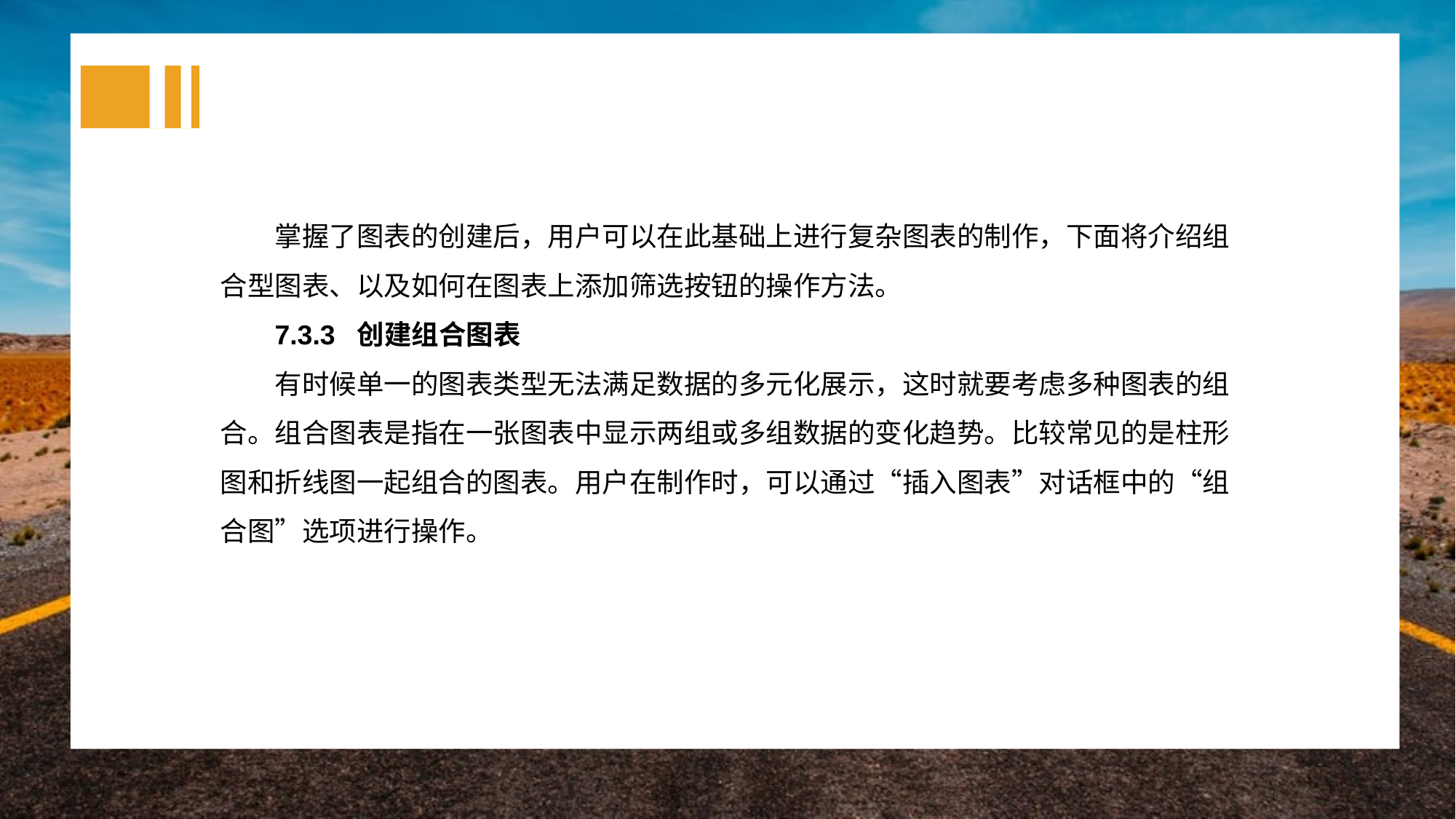

掌握了图表的创建后，用户可以在此基础上进行复杂图表的制作，下面将介绍组合型图表、以及如何在图表上添加筛选按钮的操作方法。
7.3.3  创建组合图表
有时候单一的图表类型无法满足数据的多元化展示，这时就要考虑多种图表的组合。组合图表是指在一张图表中显示两组或多组数据的变化趋势。比较常见的是柱形图和折线图一起组合的图表。用户在制作时，可以通过“插入图表”对话框中的“组合图”选项进行操作。